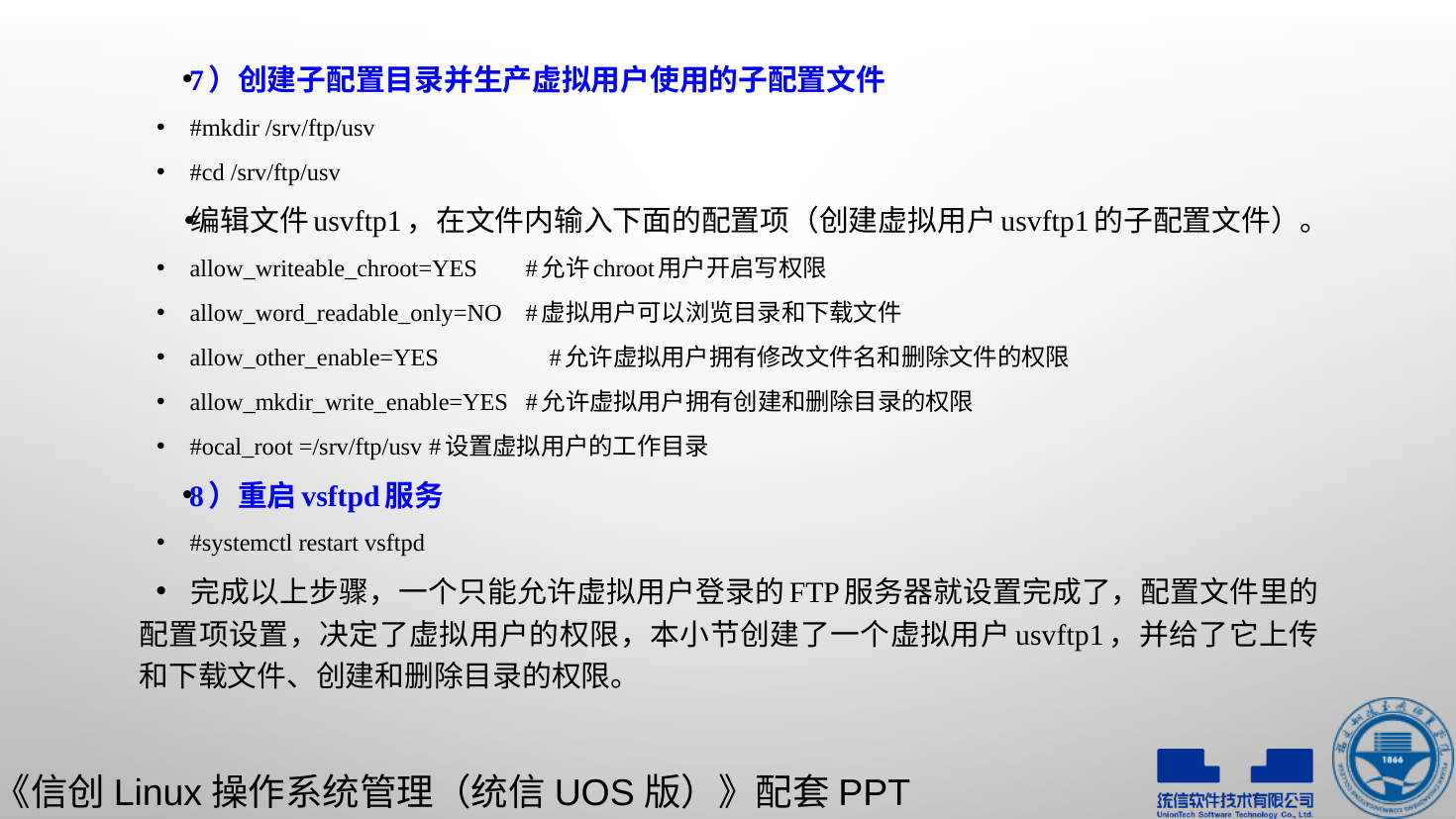

7）创建子配置目录并生产虚拟用户使用的子配置文件
#mkdir /srv/ftp/usv
#cd /srv/ftp/usv
编辑文件usvftp1，在文件内输入下面的配置项（创建虚拟用户usvftp1的子配置文件）。
allow_writeable_chroot=YES			#允许chroot用户开启写权限
allow_word_readable_only=NO		#虚拟用户可以浏览目录和下载文件
allow_other_enable=YES		    #允许虚拟用户拥有修改文件名和删除文件的权限
allow_mkdir_write_enable=YES		#允许虚拟用户拥有创建和删除目录的权限
#ocal_root =/srv/ftp/usv				#设置虚拟用户的工作目录
8）重启vsftpd服务
#systemctl restart vsftpd
完成以上步骤，一个只能允许虚拟用户登录的FTP服务器就设置完成了，配置文件里的配置项设置，决定了虚拟用户的权限，本小节创建了一个虚拟用户usvftp1，并给了它上传和下载文件、创建和删除目录的权限。